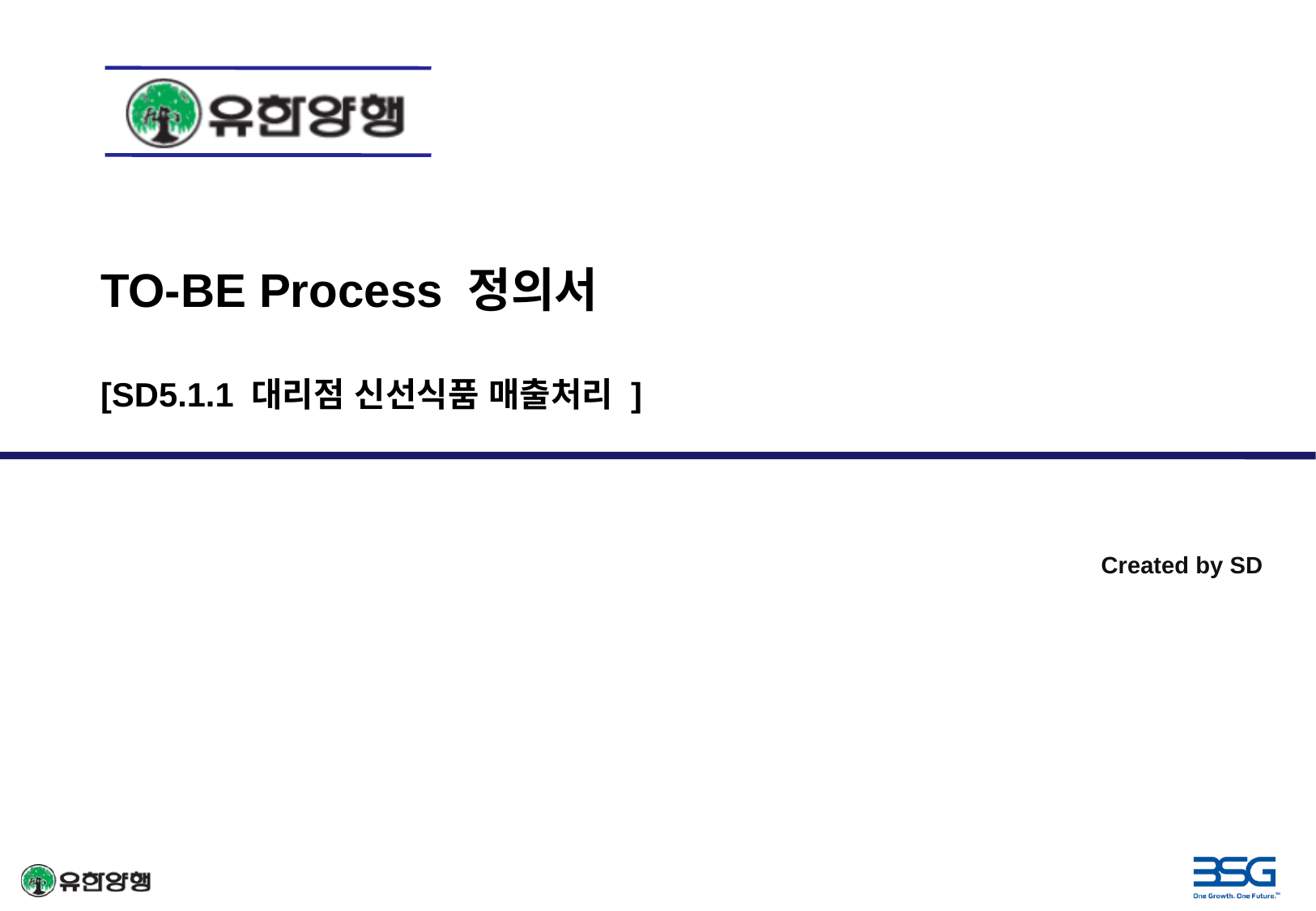

TO-BE Process 정의서
[SD5.1.1 대리점 신선식품 매출처리 ]
Created by SD